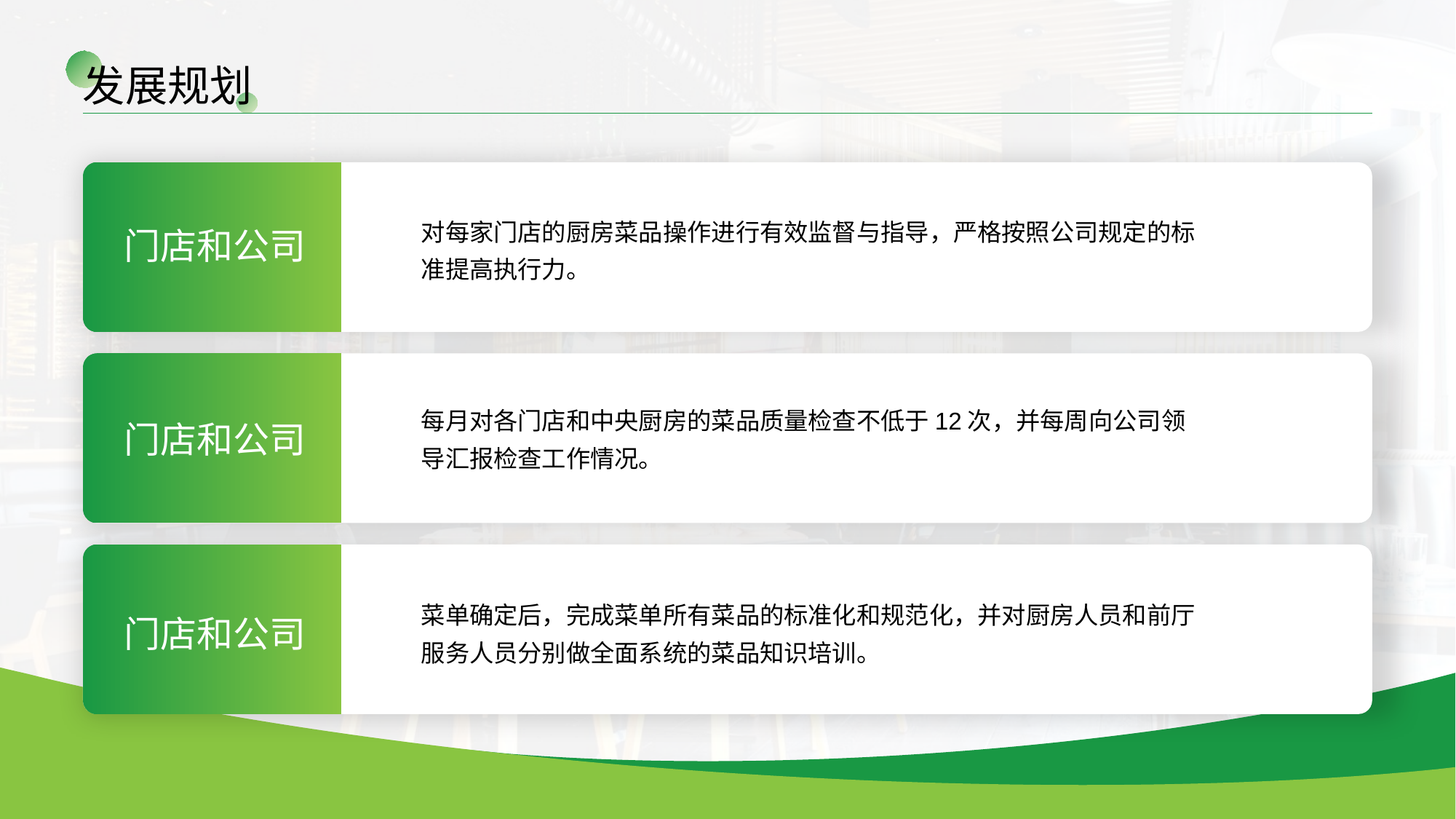

发展规划

对每家门店的厨房菜品操作进行有效监督与指导，严格按照公司规定的标准提高执行力。
门店和公司

每月对各门店和中央厨房的菜品质量检查不低于12次，并每周向公司领导汇报检查工作情况。
门店和公司

菜单确定后，完成菜单所有菜品的标准化和规范化，并对厨房人员和前厅服务人员分别做全面系统的菜品知识培训。
门店和公司